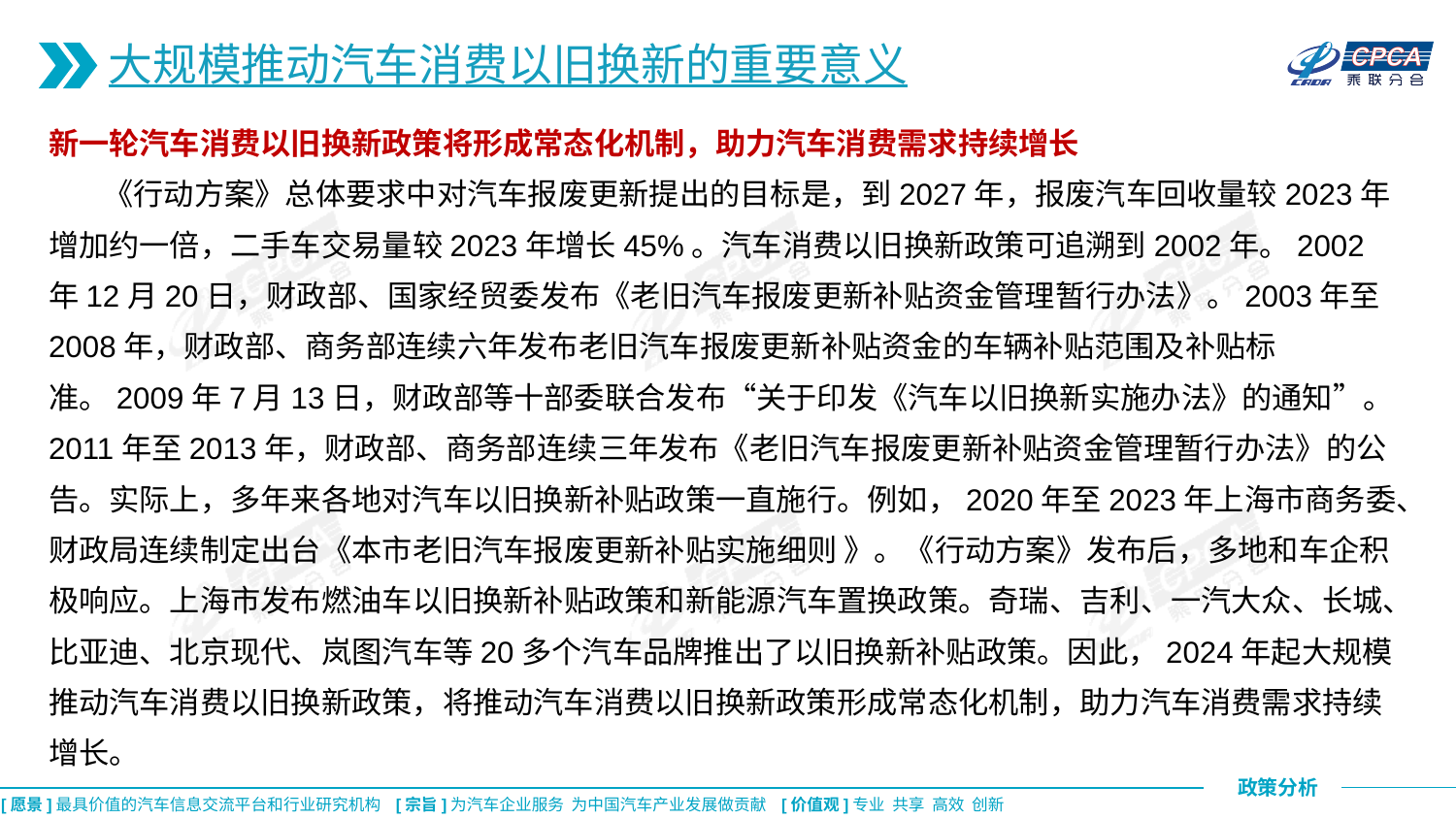

大规模推动汽车消费以旧换新的重要意义
新一轮汽车消费以旧换新政策将形成常态化机制，助力汽车消费需求持续增长
       《行动方案》总体要求中对汽车报废更新提出的目标是，到2027年，报废汽车回收量较2023年增加约一倍，二手车交易量较2023年增长45%。汽车消费以旧换新政策可追溯到2002年。2002年12月20日，财政部、国家经贸委发布《老旧汽车报废更新补贴资金管理暂行办法》。2003年至2008年，财政部、商务部连续六年发布老旧汽车报废更新补贴资金的车辆补贴范围及补贴标准。2009年7月13日，财政部等十部委联合发布“关于印发《汽车以旧换新实施办法》的通知”。2011年至2013年，财政部、商务部连续三年发布《老旧汽车报废更新补贴资金管理暂行办法》的公告。实际上，多年来各地对汽车以旧换新补贴政策一直施行。例如，2020年至2023年上海市商务委、财政局连续制定出台《本市老旧汽车报废更新补贴实施细则 》。《行动方案》发布后，多地和车企积极响应。上海市发布燃油车以旧换新补贴政策和新能源汽车置换政策。奇瑞、吉利、一汽大众、长城、比亚迪、北京现代、岚图汽车等20多个汽车品牌推出了以旧换新补贴政策。因此，2024年起大规模推动汽车消费以旧换新政策，将推动汽车消费以旧换新政策形成常态化机制，助力汽车消费需求持续增长。